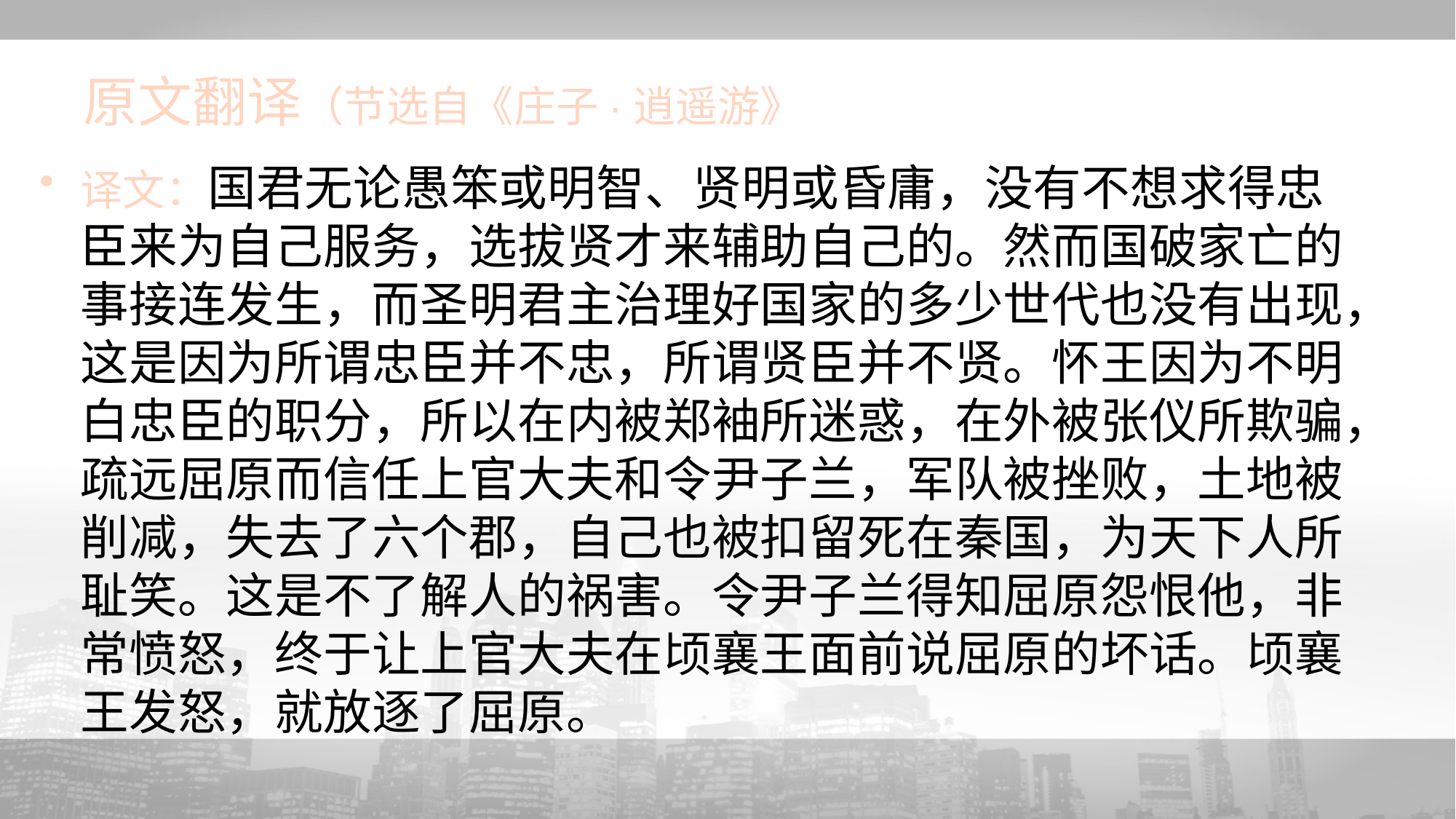

# 原文翻译（节选自《庄子·逍遥游》
译文：国君无论愚笨或明智、贤明或昏庸，没有不想求得忠臣来为自己服务，选拔贤才来辅助自己的。然而国破家亡的事接连发生，而圣明君主治理好国家的多少世代也没有出现，这是因为所谓忠臣并不忠，所谓贤臣并不贤。怀王因为不明白忠臣的职分，所以在内被郑袖所迷惑，在外被张仪所欺骗，疏远屈原而信任上官大夫和令尹子兰，军队被挫败，土地被削减，失去了六个郡，自己也被扣留死在秦国，为天下人所耻笑。这是不了解人的祸害。令尹子兰得知屈原怨恨他，非常愤怒，终于让上官大夫在顷襄王面前说屈原的坏话。顷襄王发怒，就放逐了屈原。